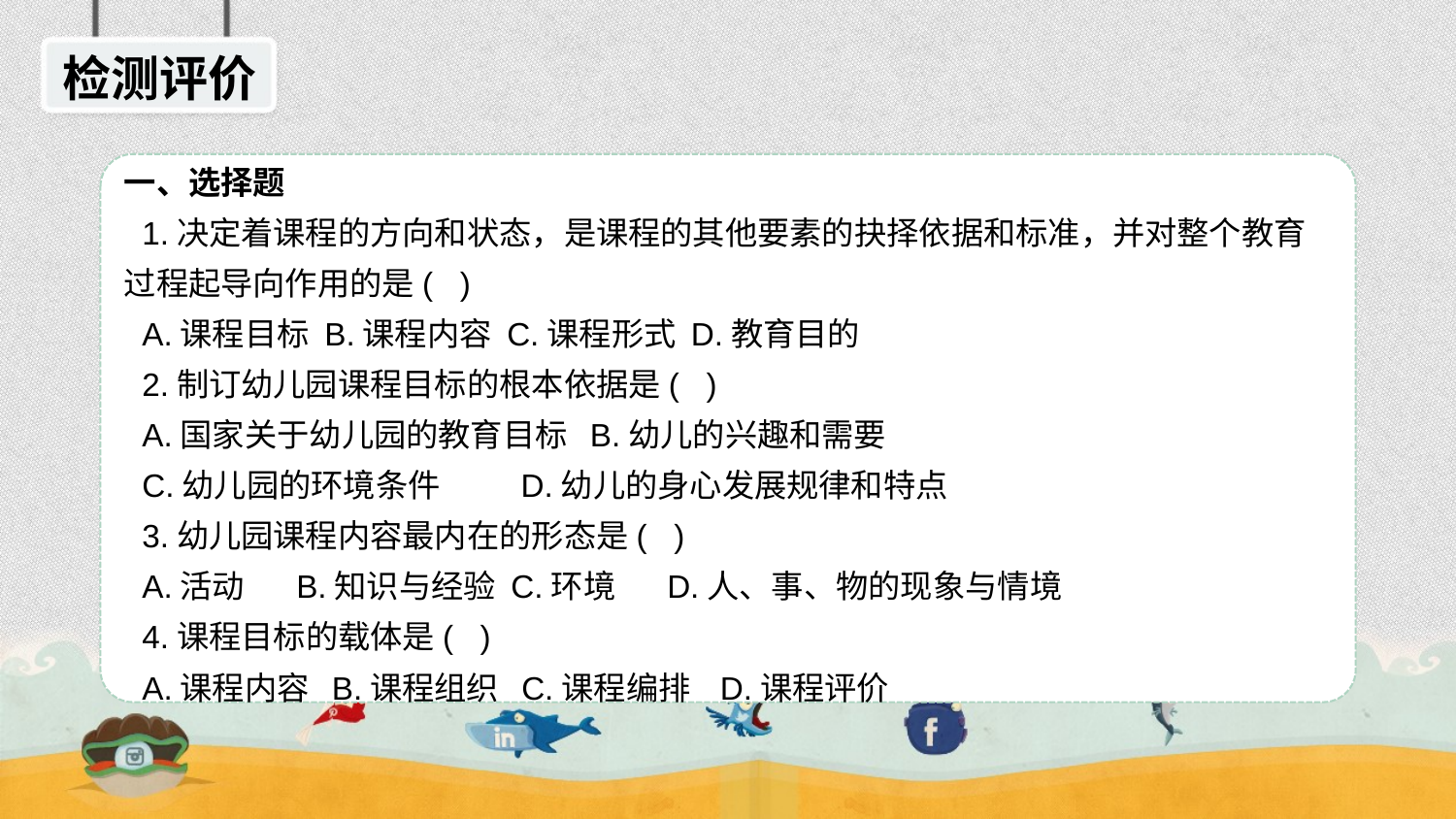

检测评价

一、选择题
  1.决定着课程的方向和状态，是课程的其他要素的抉择依据和标准，并对整个教育过程起导向作用的是(   )
  A.课程目标 B.课程内容 C.课程形式 D.教育目的
  2.制订幼儿园课程目标的根本依据是(   )
  A.国家关于幼儿园的教育目标  B.幼儿的兴趣和需要
  C.幼儿园的环境条件          D.幼儿的身心发展规律和特点
  3.幼儿园课程内容最内在的形态是(   )
  A.活动      B.知识与经验 C.环境      D.人、事、物的现象与情境
  4.课程目标的载体是(   )
  A.课程内容  B.课程组织  C.课程编排   D.课程评价